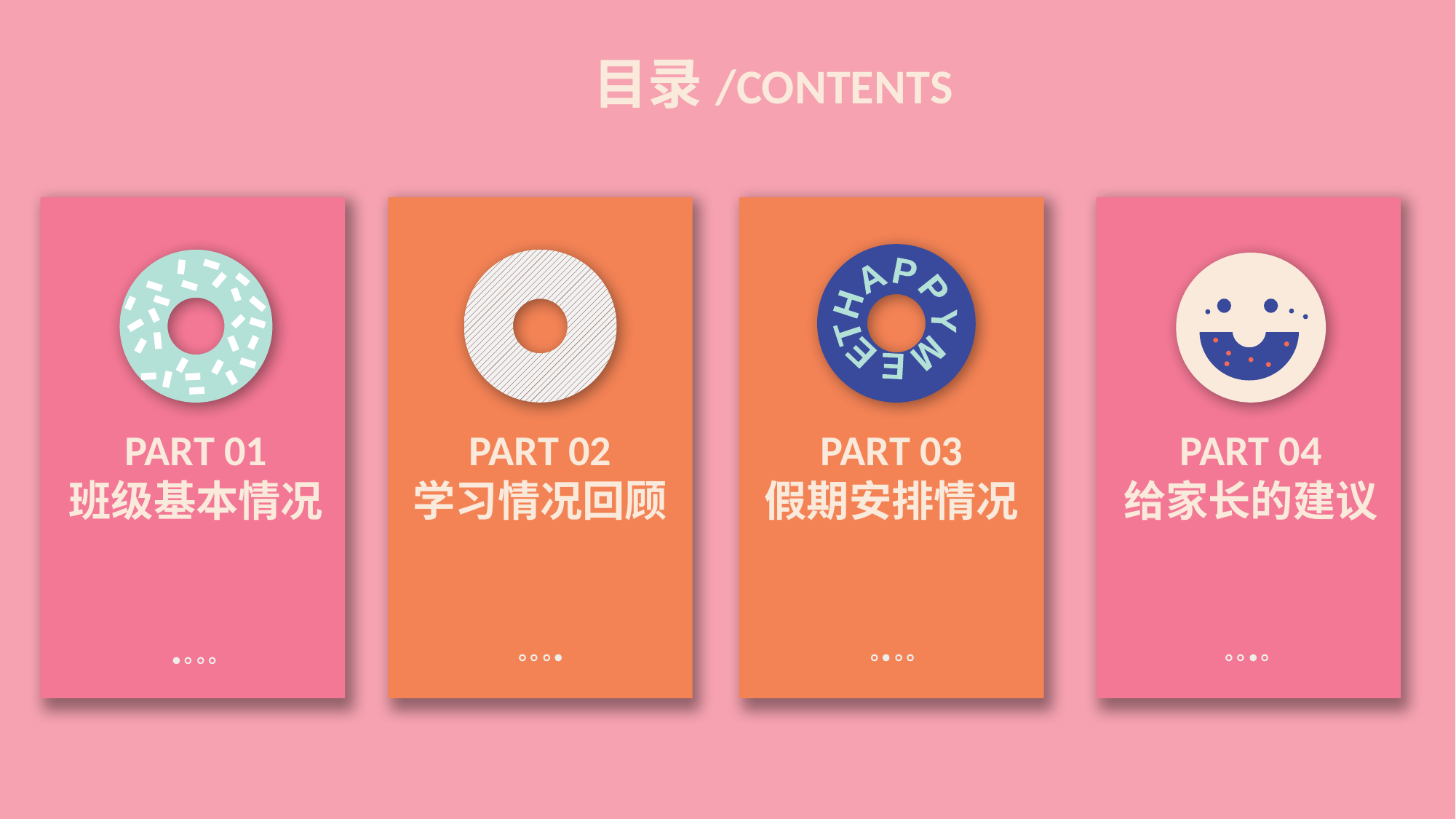

目录/CONTENTS

PART 02
学习情况回顾

PART 04
给家长的建议

H A P P Y M E ET
PART 03
假期安排情况

PART 01
班级基本情况